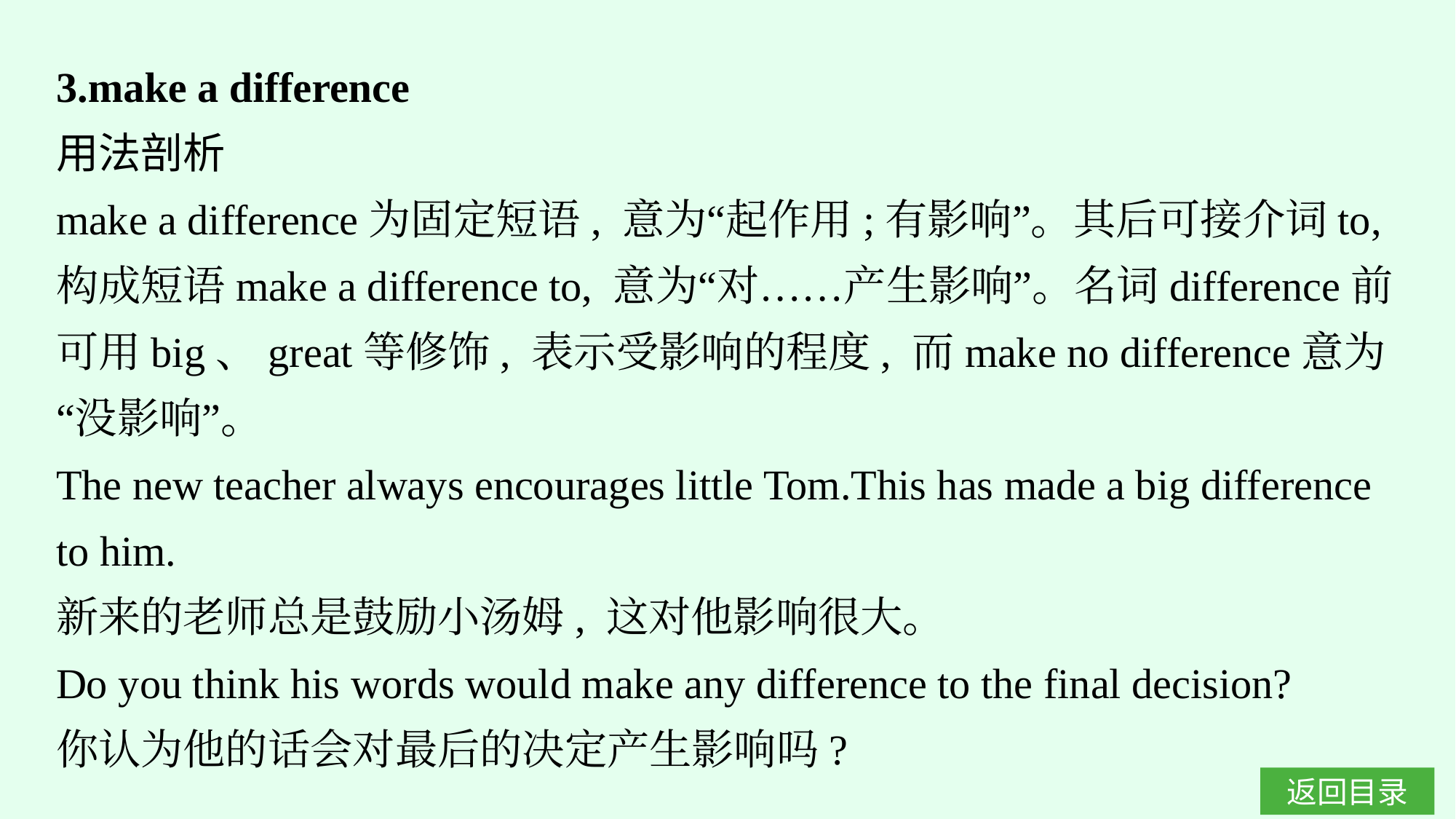

3.make a difference
用法剖析
make a difference为固定短语, 意为“起作用;有影响”。其后可接介词to, 构成短语make a difference to, 意为“对……产生影响”。名词difference前可用big、great等修饰, 表示受影响的程度, 而make no difference意为“没影响”。
The new teacher always encourages little Tom.This has made a big difference to him.
新来的老师总是鼓励小汤姆, 这对他影响很大。
Do you think his words would make any difference to the final decision?
你认为他的话会对最后的决定产生影响吗?